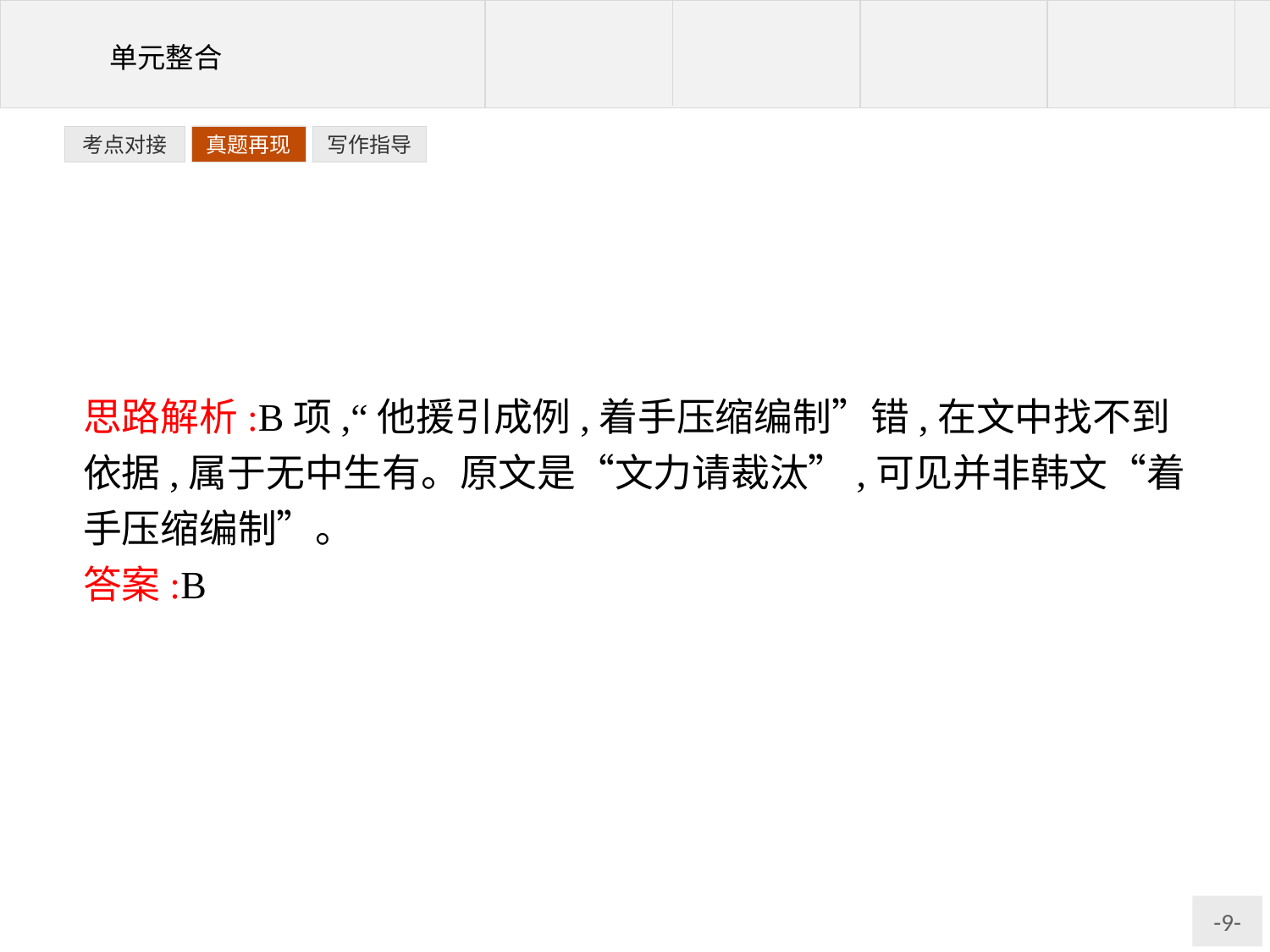

写作指导
考点对接
真题再现
思路解析:B项,“他援引成例,着手压缩编制”错,在文中找不到依据,属于无中生有。原文是“文力请裁汰”,可见并非韩文“着手压缩编制”。
答案:B